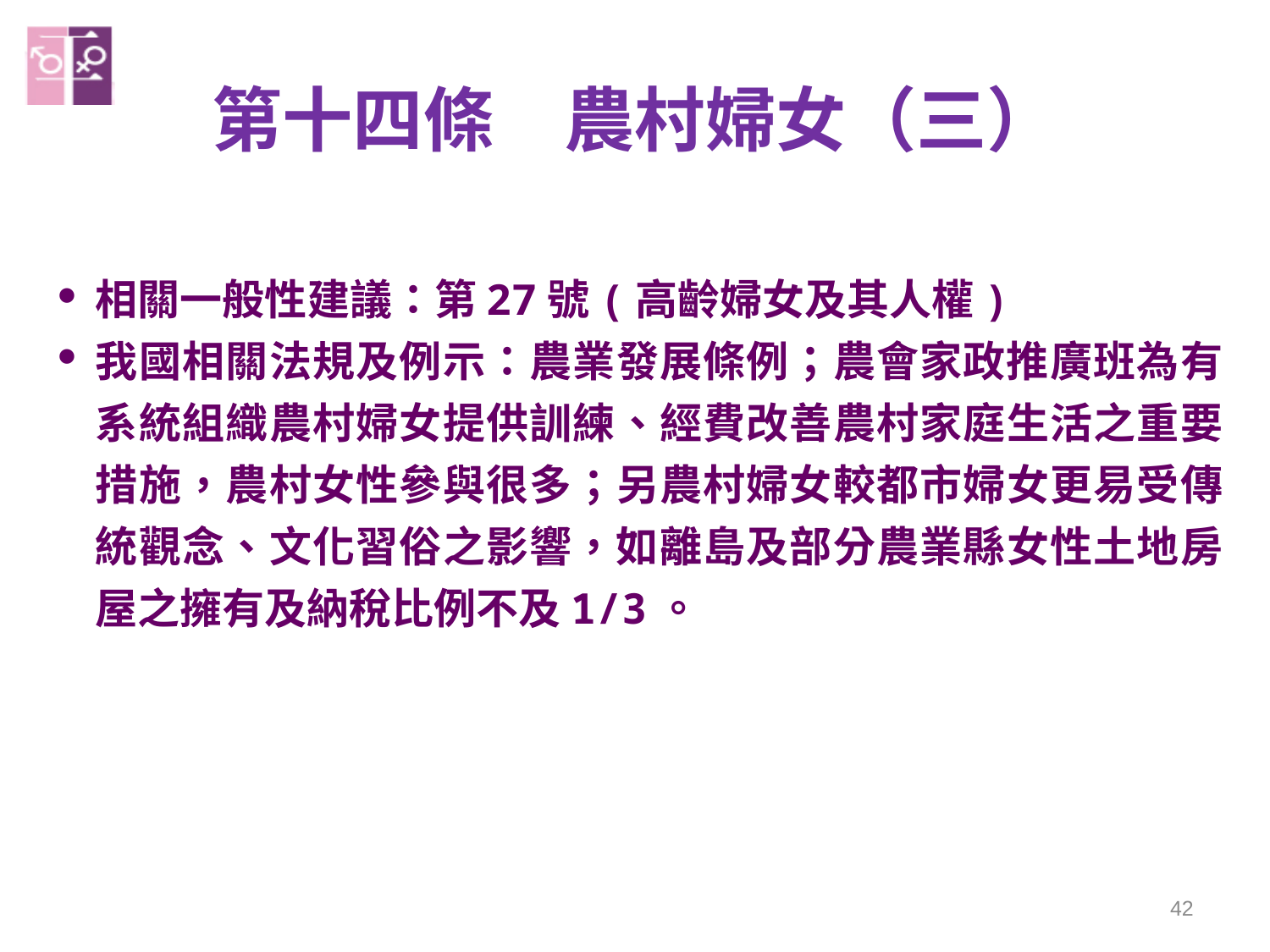

# 第十四條　農村婦女（三）
相關一般性建議：第27號(高齡婦女及其人權)
我國相關法規及例示：農業發展條例；農會家政推廣班為有系統組織農村婦女提供訓練、經費改善農村家庭生活之重要措施，農村女性參與很多；另農村婦女較都市婦女更易受傳統觀念、文化習俗之影響，如離島及部分農業縣女性土地房屋之擁有及納稅比例不及1/3。
42